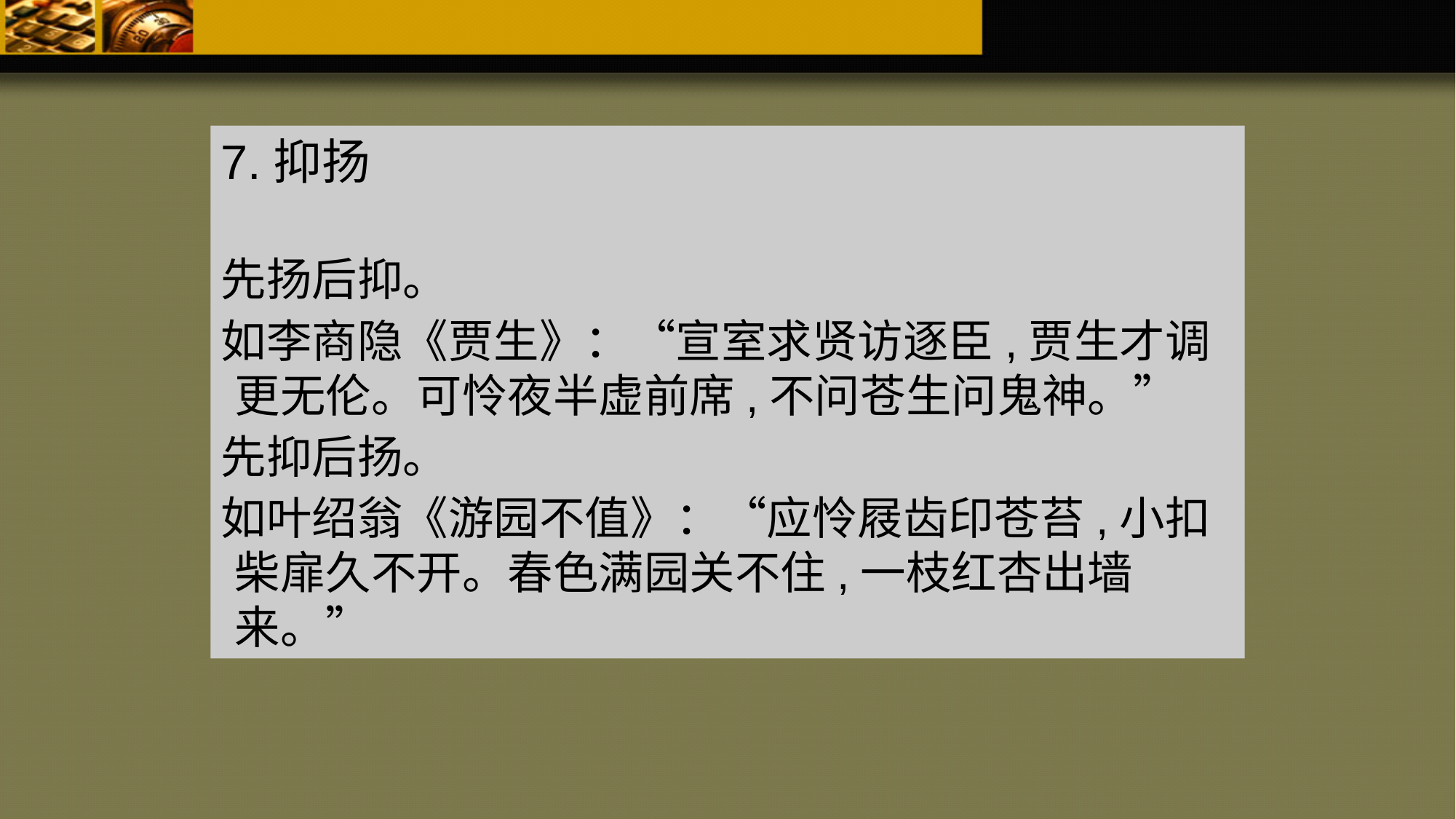

7.抑扬

先扬后抑。
如李商隐《贾生》：“宣室求贤访逐臣,贾生才调更无伦。可怜夜半虚前席,不问苍生问鬼神。”
先抑后扬。
如叶绍翁《游园不值》：“应怜屐齿印苍苔,小扣柴扉久不开。春色满园关不住,一枝红杏出墙来。”